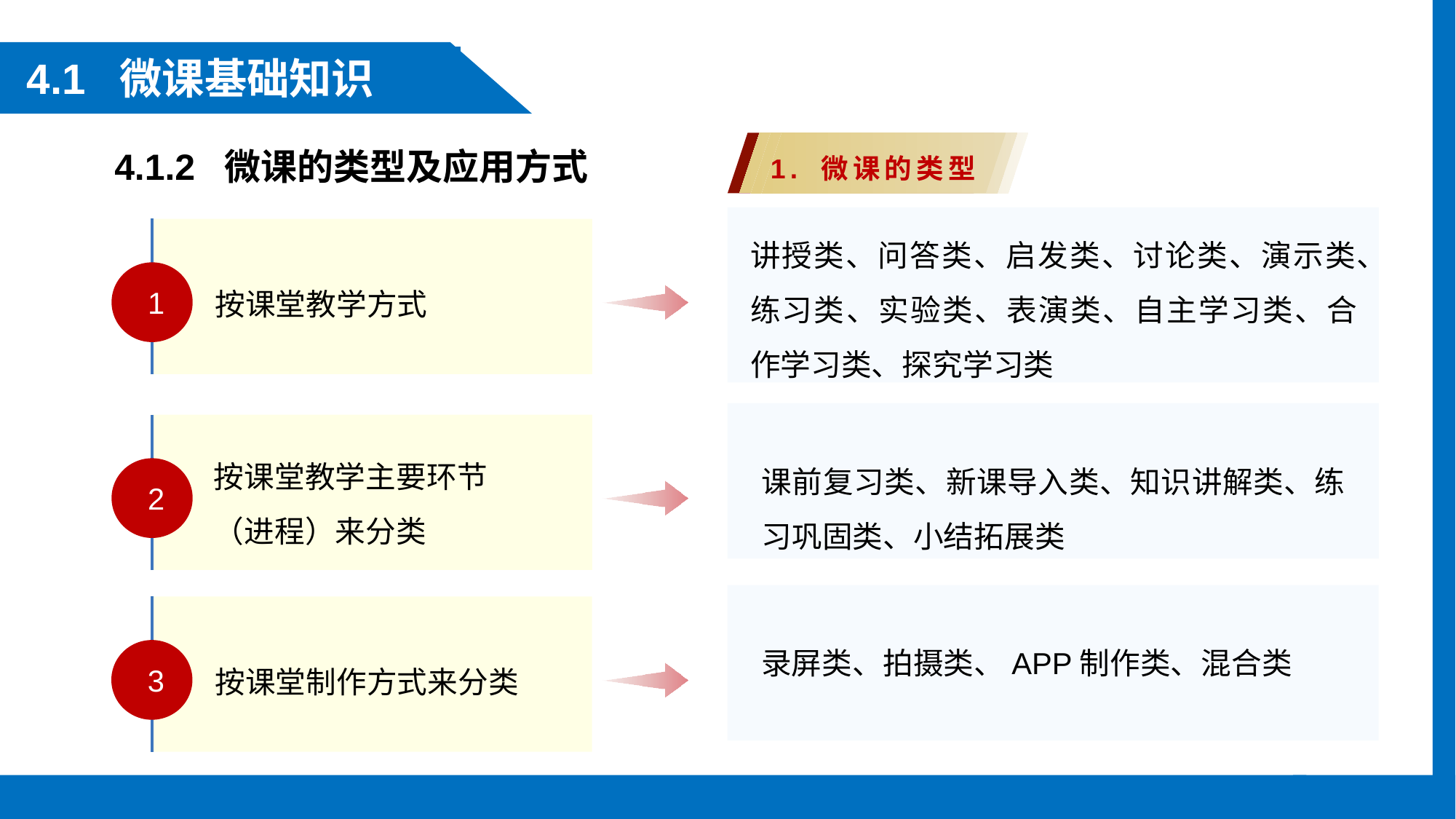

4.1  微课基础知识
4.1.2  微课的类型及应用方式

1. 微课的类型

讲授类、问答类、启发类、讨论类、演示类、练习类、实验类、表演类、自主学习类、合作学习类、探究学习类

按课堂教学方式
 1

按课堂教学主要环节
（进程）来分类
课前复习类、新课导入类、知识讲解类、练习巩固类、小结拓展类
 2

录屏类、拍摄类、APP制作类、混合类
按课堂制作方式来分类
 3